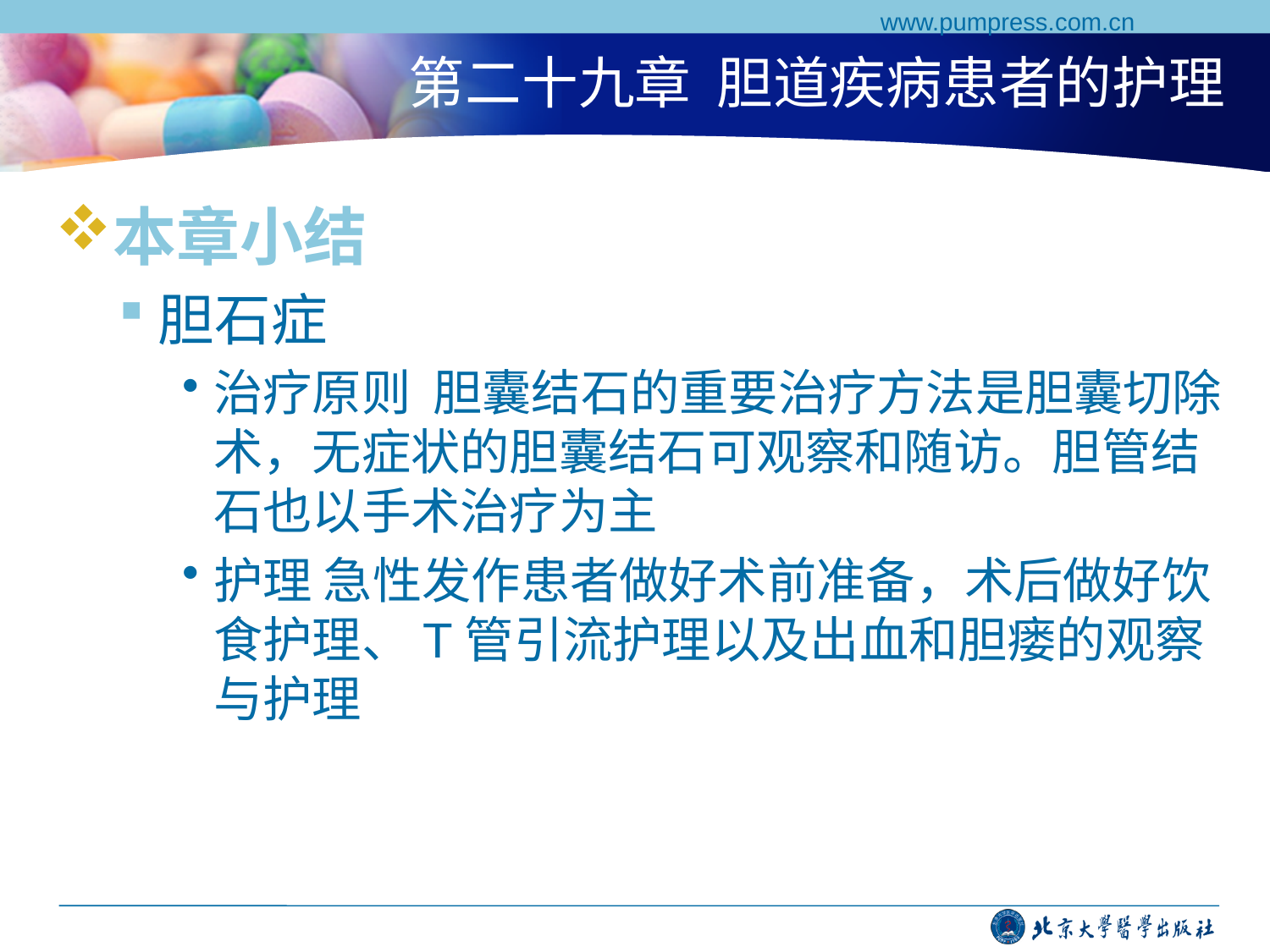

www.pumpress.com.cn
# 第二十九章  胆道疾病患者的护理
本章小结
胆石症
治疗原则  胆囊结石的重要治疗方法是胆囊切除术，无症状的胆囊结石可观察和随访。胆管结石也以手术治疗为主
护理 急性发作患者做好术前准备，术后做好饮食护理、T管引流护理以及出血和胆瘘的观察与护理